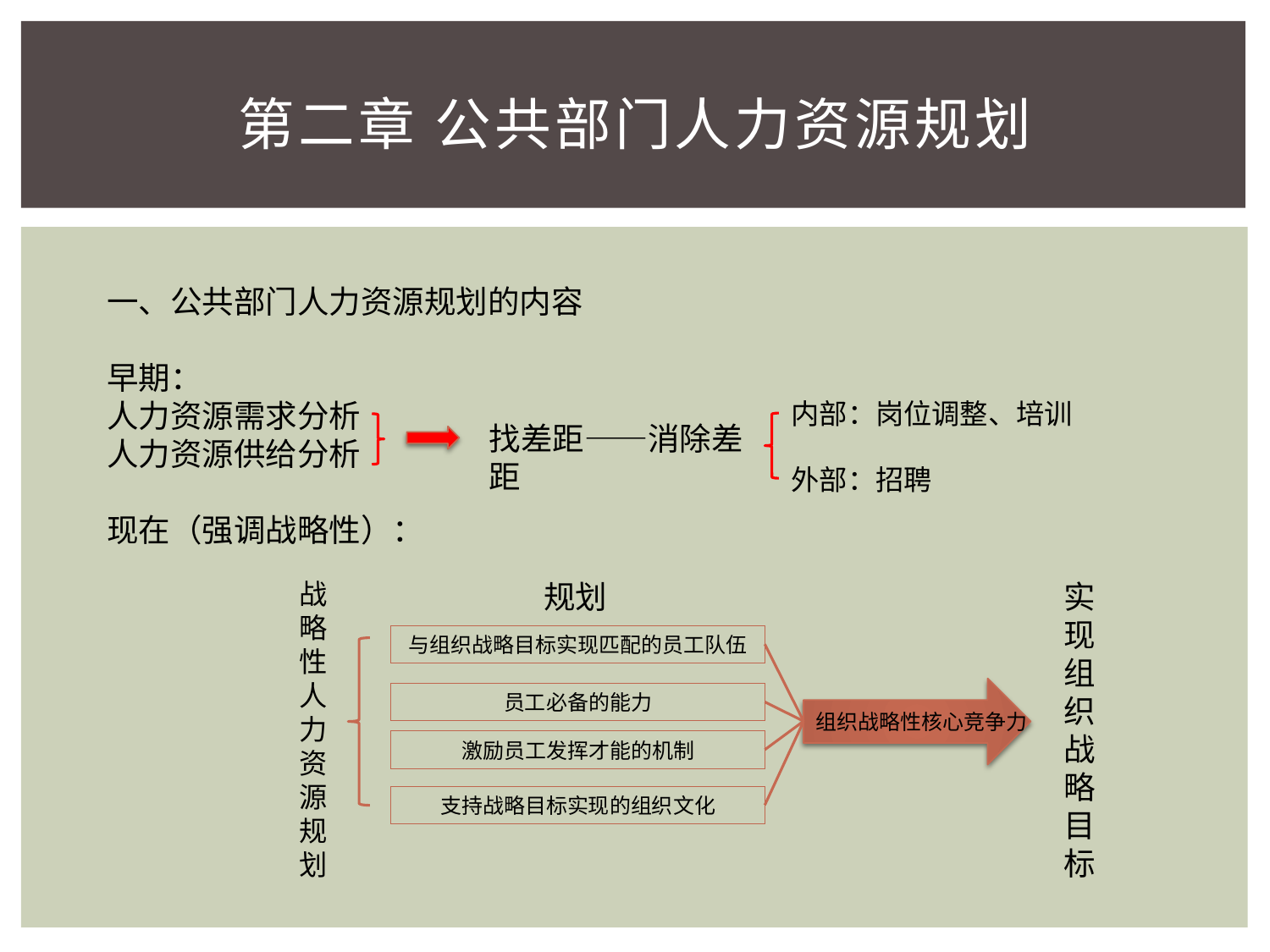

# 第二章 公共部门人力资源规划
一、公共部门人力资源规划的内容

早期：
人力资源需求分析
人力资源供给分析

现在（强调战略性）：

内部：岗位调整、培训
找差距——消除差距

外部：招聘
战略性人力资源规划
规划
实现组织战略目标
与组织战略目标实现匹配的员工队伍

员工必备的能力
组织战略性核心竞争力
激励员工发挥才能的机制
支持战略目标实现的组织文化
9